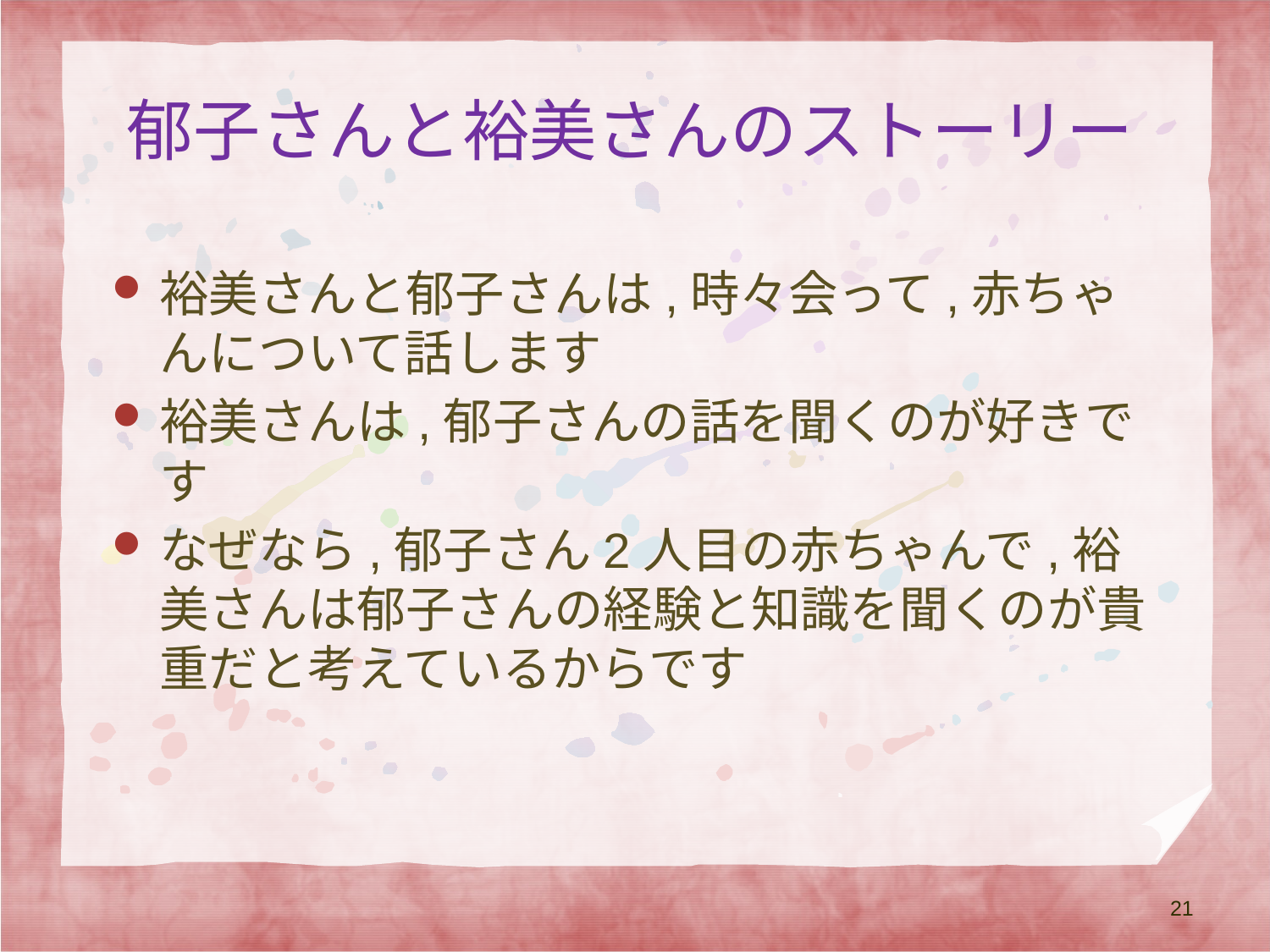

# 郁子さんと裕美さんのストーリー
裕美さんと郁子さんは,時々会って,赤ちゃんについて話します
裕美さんは,郁子さんの話を聞くのが好きです
なぜなら,郁子さん2人目の赤ちゃんで,裕美さんは郁子さんの経験と知識を聞くのが貴重だと考えているからです

21